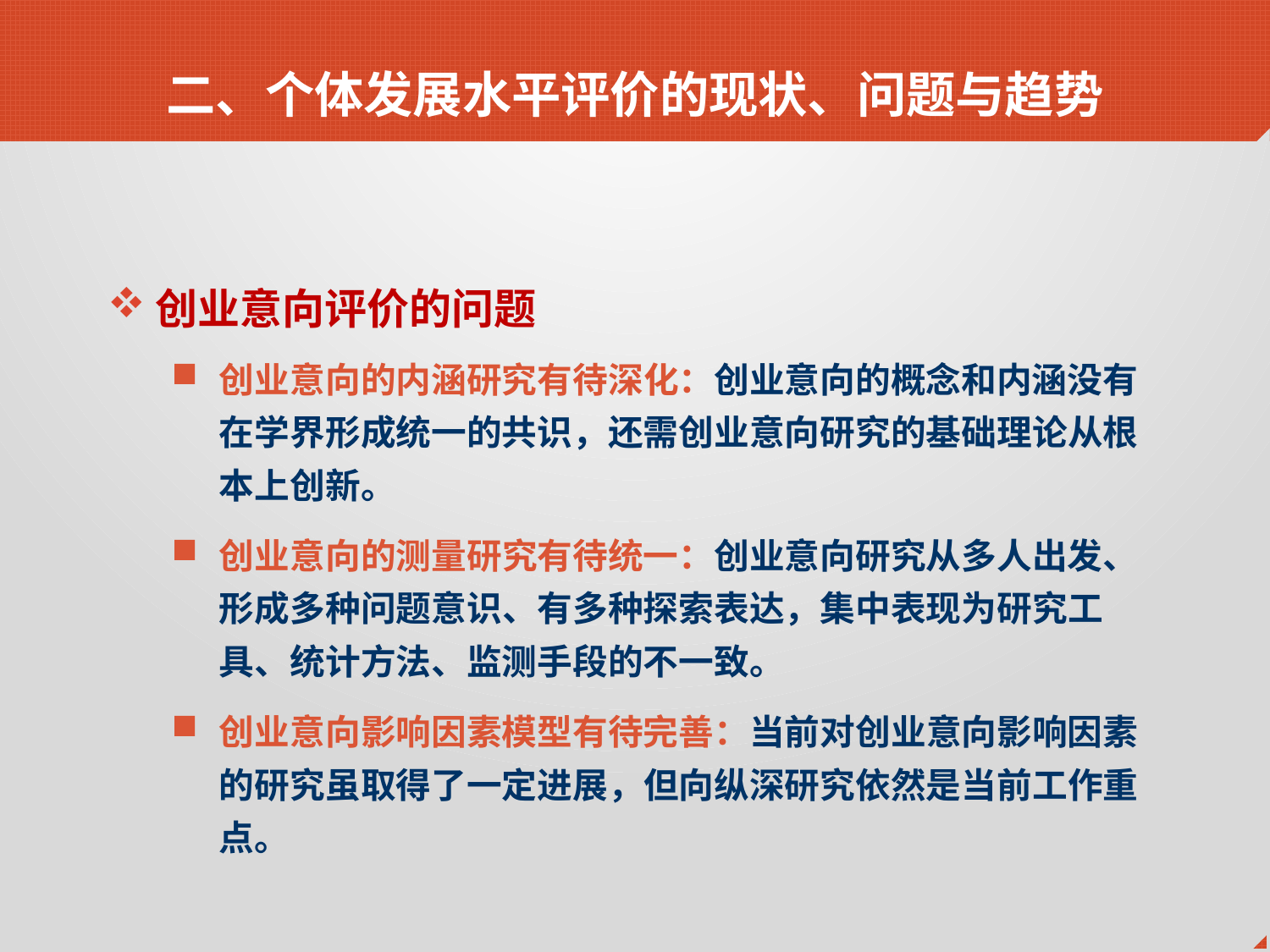

二、个体发展水平评价的现状、问题与趋势
创业意向评价的问题
创业意向的内涵研究有待深化：创业意向的概念和内涵没有在学界形成统一的共识，还需创业意向研究的基础理论从根本上创新。
创业意向的测量研究有待统一：创业意向研究从多人出发、形成多种问题意识、有多种探索表达，集中表现为研究工具、统计方法、监测手段的不一致。
创业意向影响因素模型有待完善：当前对创业意向影响因素的研究虽取得了一定进展，但向纵深研究依然是当前工作重点。